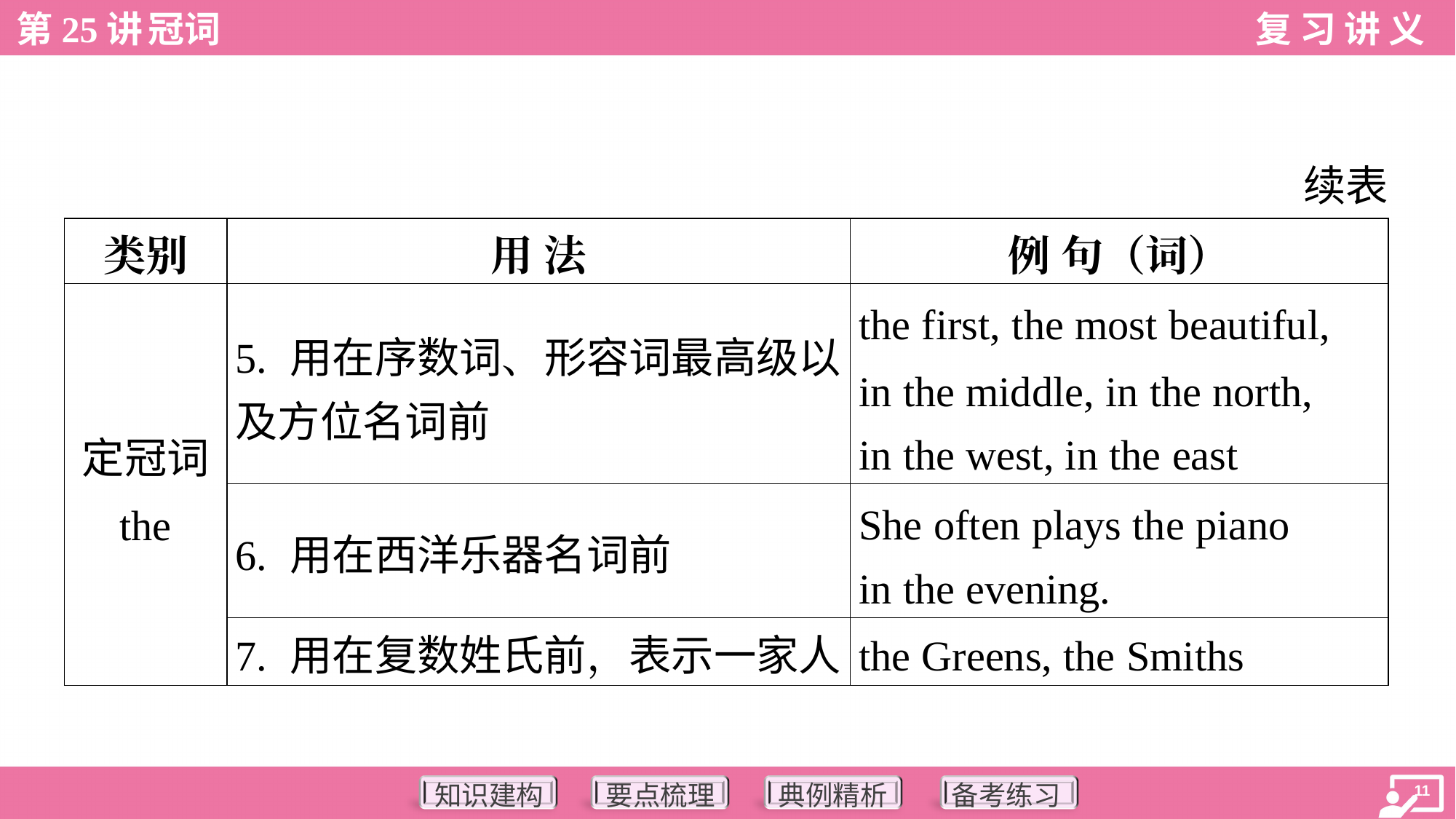

续表
| 类别 | 用 法 | 例 句（词） |
| --- | --- | --- |
| 定冠词 the | 5. 用在序数词、形容词最高级以 及方位名词前 | the first, the most beautiful, in the middle, in the north, in the west, in the east |
|  | 6. 用在西洋乐器名词前 | She often plays the piano in the evening. |
|  | 7. 用在复数姓氏前，表示一家人 | the Greens, the Smiths |